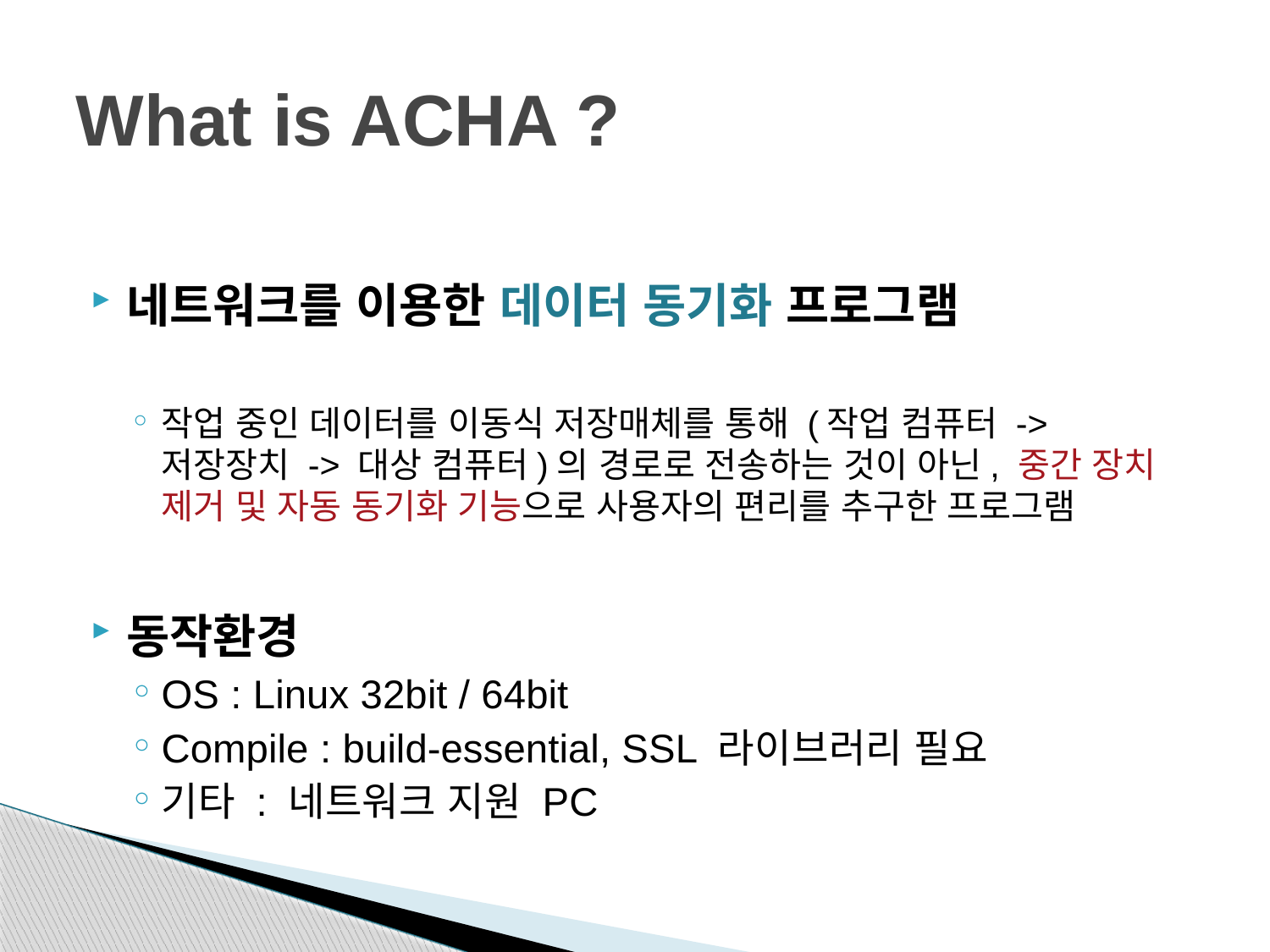

# What is ACHA ?

네트워크를 이용한 데이터 동기화 프로그램

작업 중인 데이터를 이동식 저장매체를 통해 (작업 컴퓨터 -> 저장장치 -> 대상 컴퓨터)의 경로로 전송하는 것이 아닌, 중간 장치 제거 및 자동 동기화 기능으로 사용자의 편리를 추구한 프로그램

동작환경
OS : Linux 32bit / 64bit
Compile : build-essential, SSL 라이브러리 필요
기타 : 네트워크 지원 PC